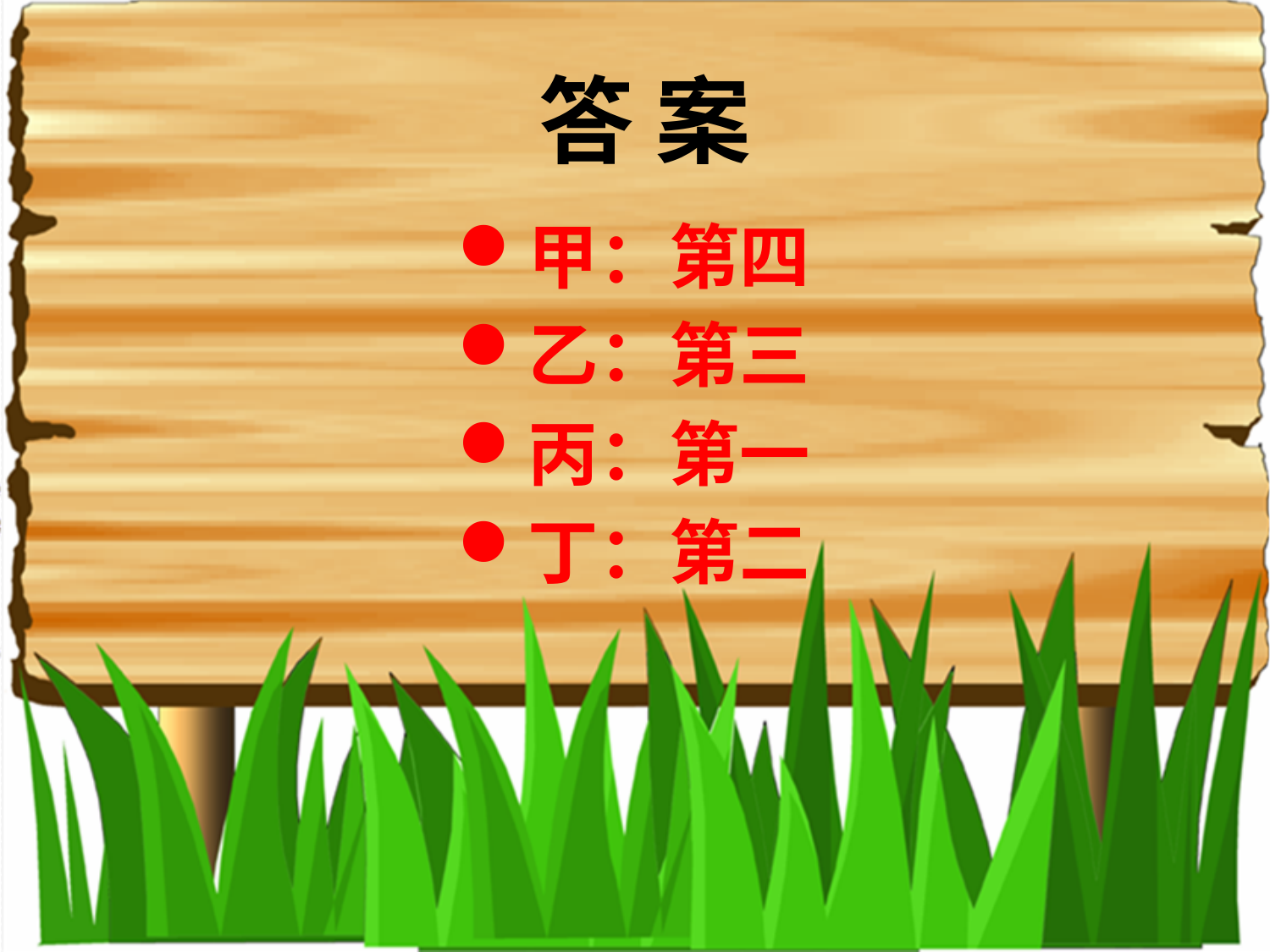

# 答 案
甲：第四
乙：第三
丙：第一
丁：第二